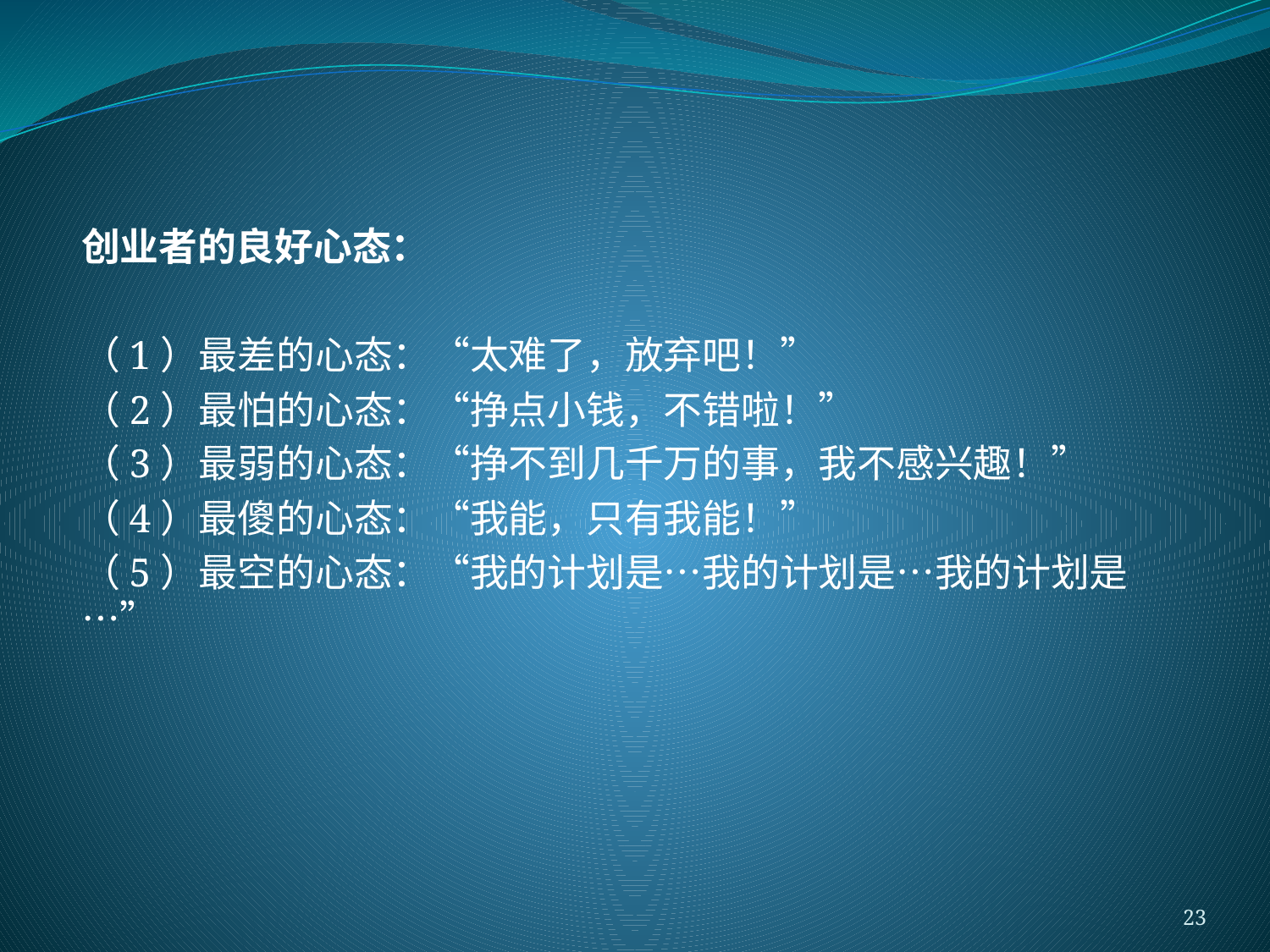

#
创业者的良好心态：

（1）最差的心态：“太难了，放弃吧！”
（2）最怕的心态：“挣点小钱，不错啦！”
（3）最弱的心态：“挣不到几千万的事，我不感兴趣！”
（4）最傻的心态：“我能，只有我能！”
（5）最空的心态：“我的计划是…我的计划是…我的计划是…”

23